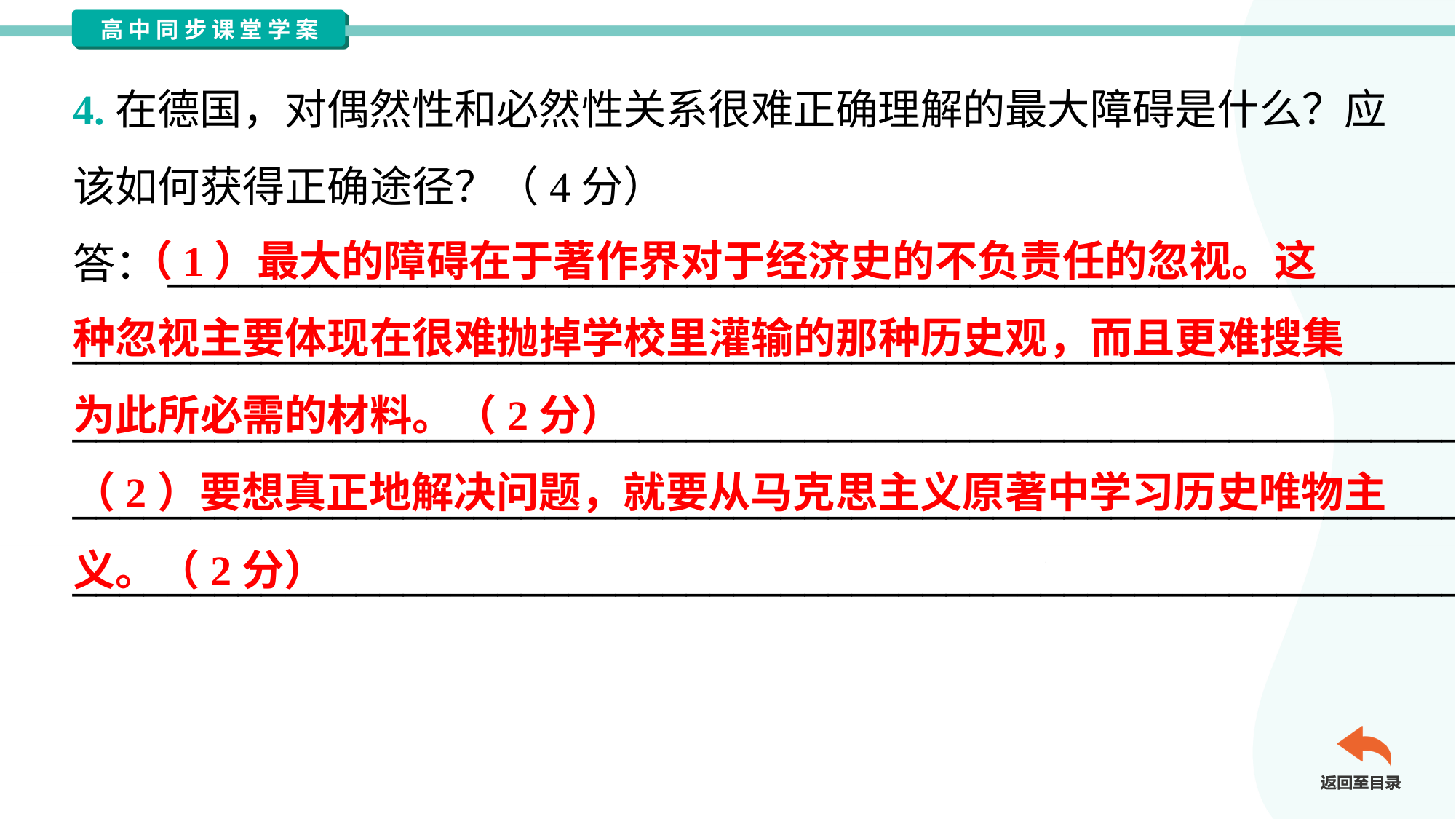

4.在德国，对偶然性和必然性关系很难正确理解的最大障碍是什么？应
该如何获得正确途径？（4分）
答：_________________________________________________________
_____________________________________________________________
_____________________________________________________________
_____________________________________________________________
_____________________________________________________________
     （1）最大的障碍在于著作界对于经济史的不负责任的忽视。这
种忽视主要体现在很难抛掉学校里灌输的那种历史观，而且更难搜集
为此所必需的材料。（2分）
（2）要想真正地解决问题，就要从马克思主义原著中学习历史唯物主
义。（2分）